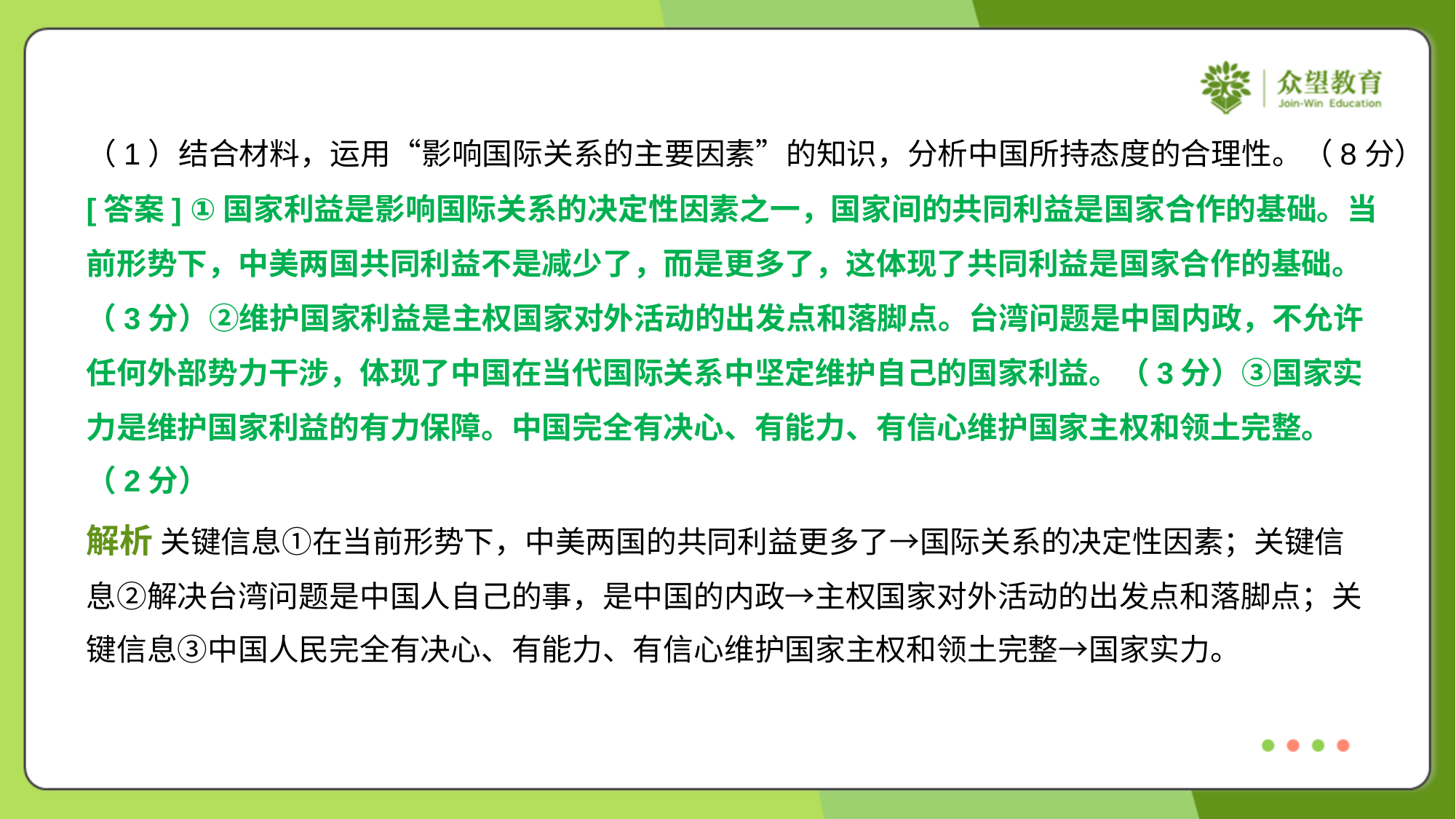

（1）结合材料，运用“影响国际关系的主要因素”的知识，分析中国所持态度的合理性。（8分）
[答案] ①国家利益是影响国际关系的决定性因素之一，国家间的共同利益是国家合作的基础。当
前形势下，中美两国共同利益不是减少了，而是更多了，这体现了共同利益是国家合作的基础。
（3分）②维护国家利益是主权国家对外活动的出发点和落脚点。台湾问题是中国内政，不允许
任何外部势力干涉，体现了中国在当代国际关系中坚定维护自己的国家利益。（3分）③国家实
力是维护国家利益的有力保障。中国完全有决心、有能力、有信心维护国家主权和领土完整。
（2分）
解析 关键信息①在当前形势下，中美两国的共同利益更多了→国际关系的决定性因素；关键信
息②解决台湾问题是中国人自己的事，是中国的内政→主权国家对外活动的出发点和落脚点；关
键信息③中国人民完全有决心、有能力、有信心维护国家主权和领土完整→国家实力。